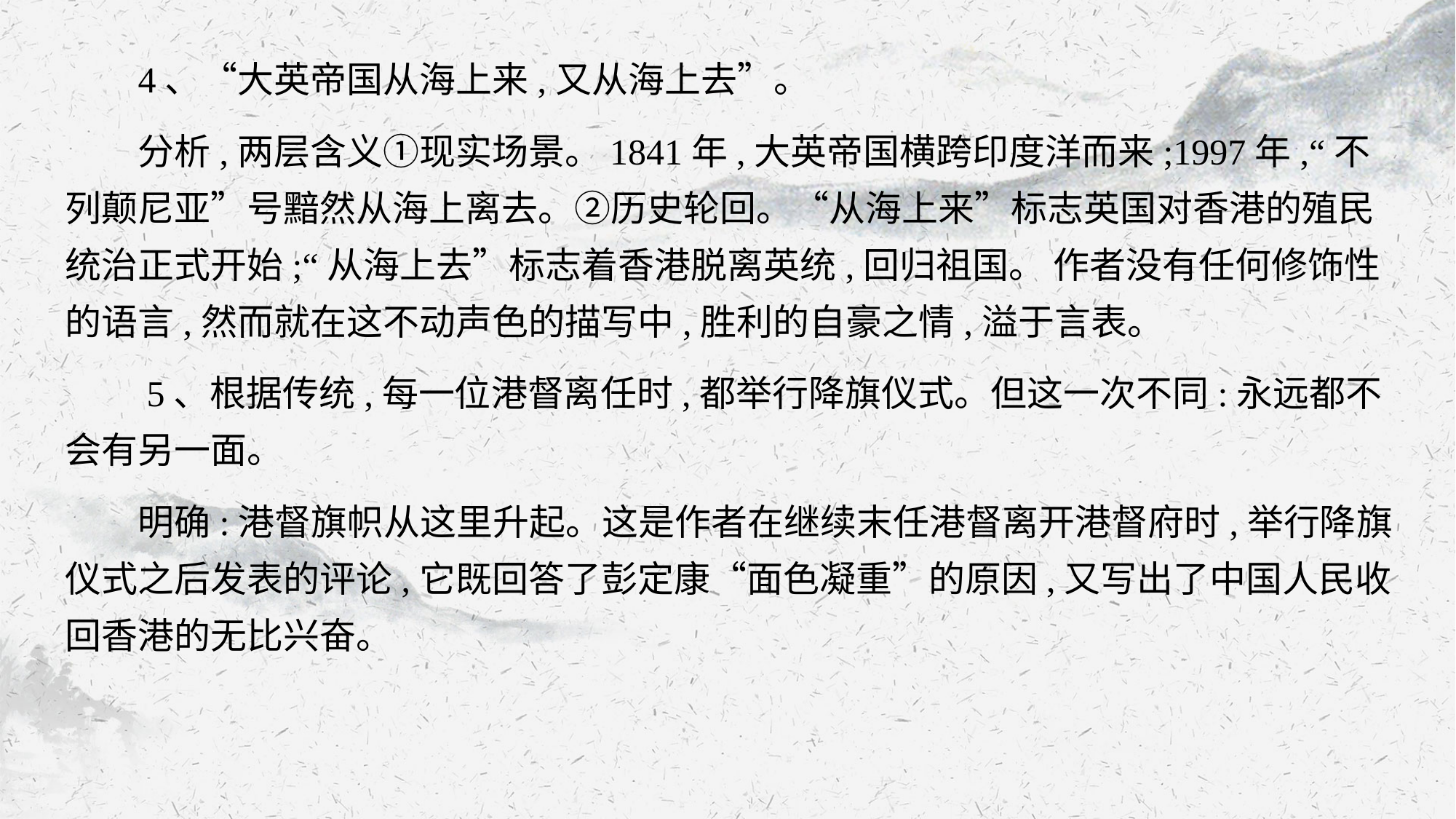

4、“大英帝国从海上来,又从海上去”。
　　分析,两层含义①现实场景。1841年,大英帝国横跨印度洋而来;1997年,“不列颠尼亚”号黯然从海上离去。②历史轮回。“从海上来”标志英国对香港的殖民统治正式开始;“从海上去”标志着香港脱离英统,回归祖国。 作者没有任何修饰性的语言,然而就在这不动声色的描写中,胜利的自豪之情,溢于言表。
　　5、根据传统,每一位港督离任时,都举行降旗仪式。但这一次不同:永远都不会有另一面。
　　明确:港督旗帜从这里升起。这是作者在继续末任港督离开港督府时,举行降旗仪式之后发表的评论,它既回答了彭定康“面色凝重”的原因,又写出了中国人民收回香港的无比兴奋。